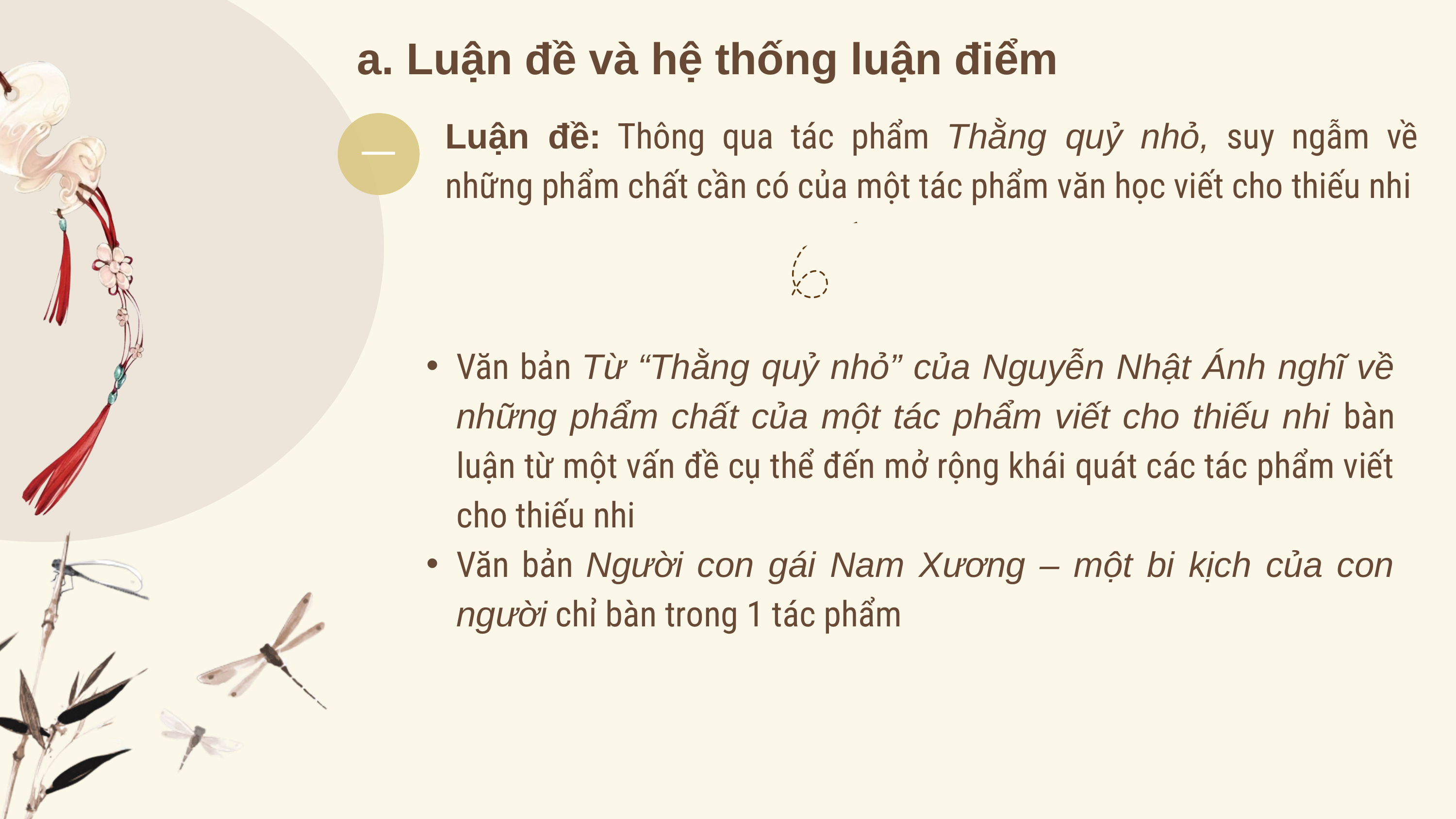

a. Luận đề và hệ thống luận điểm
Luận đề: Thông qua tác phẩm Thằng quỷ nhỏ, suy ngẫm về những phẩm chất cần có của một tác phẩm văn học viết cho thiếu nhi

一

Văn bản Từ “Thằng quỷ nhỏ” của Nguyễn Nhật Ánh nghĩ về những phẩm chất của một tác phẩm viết cho thiếu nhi bàn luận từ một vấn đề cụ thể đến mở rộng khái quát các tác phẩm viết cho thiếu nhi
Văn bản Người con gái Nam Xương – một bi kịch của con người chỉ bàn trong 1 tác phẩm